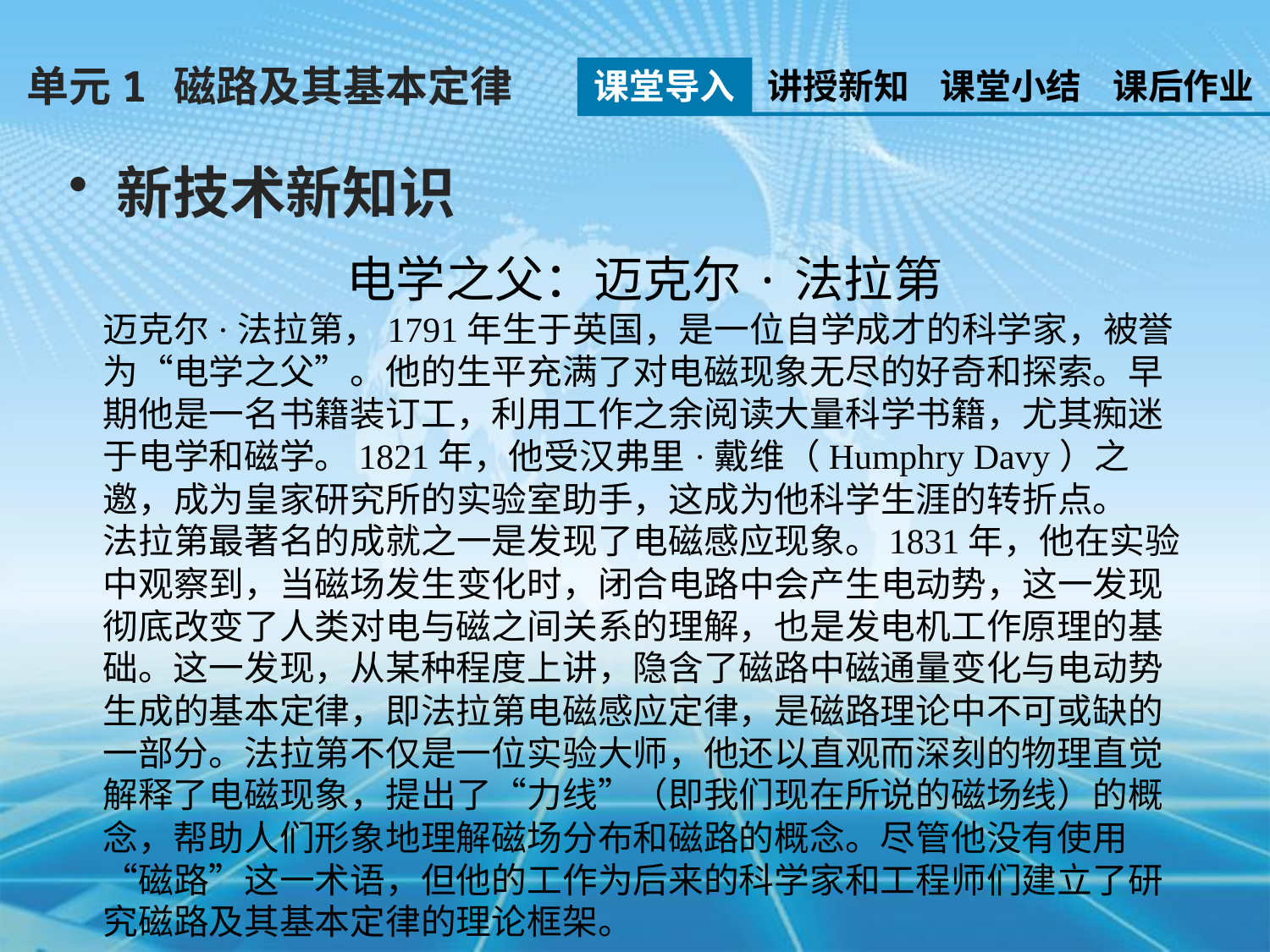

单元1 磁路及其基本定律
课堂导入
讲授新知
课堂小结
课后作业
新技术新知识
电学之父：迈克尔·法拉第
迈克尔·法拉第，1791年生于英国，是一位自学成才的科学家，被誉为“电学之父”。他的生平充满了对电磁现象无尽的好奇和探索。早期他是一名书籍装订工，利用工作之余阅读大量科学书籍，尤其痴迷于电学和磁学。1821年，他受汉弗里·戴维（Humphry Davy）之邀，成为皇家研究所的实验室助手，这成为他科学生涯的转折点。
法拉第最著名的成就之一是发现了电磁感应现象。1831年，他在实验中观察到，当磁场发生变化时，闭合电路中会产生电动势，这一发现彻底改变了人类对电与磁之间关系的理解，也是发电机工作原理的基础。这一发现，从某种程度上讲，隐含了磁路中磁通量变化与电动势生成的基本定律，即法拉第电磁感应定律，是磁路理论中不可或缺的一部分。法拉第不仅是一位实验大师，他还以直观而深刻的物理直觉解释了电磁现象，提出了“力线”（即我们现在所说的磁场线）的概念，帮助人们形象地理解磁场分布和磁路的概念。尽管他没有使用“磁路”这一术语，但他的工作为后来的科学家和工程师们建立了研究磁路及其基本定律的理论框架。